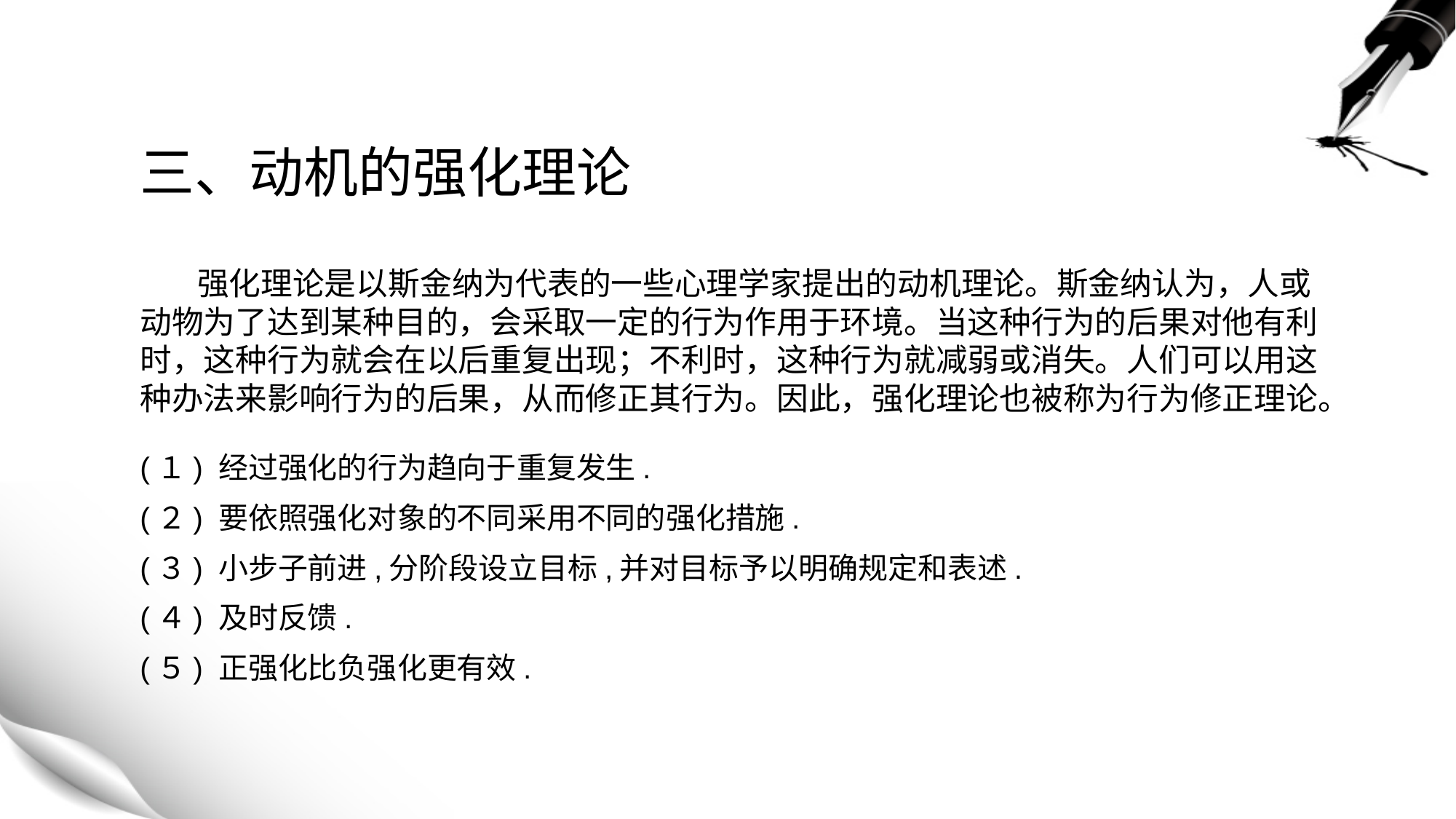

# 三、动机的强化理论
       强化理论是以斯金纳为代表的一些心理学家提出的动机理论。斯金纳认为，人或动物为了达到某种目的，会采取一定的行为作用于环境。当这种行为的后果对他有利时，这种行为就会在以后重复出现；不利时，这种行为就减弱或消失。人们可以用这种办法来影响行为的后果，从而修正其行为。因此，强化理论也被称为行为修正理论。
(１) 经过强化的行为趋向于重复发生.
(２) 要依照强化对象的不同采用不同的强化措施.
(３) 小步子前进,分阶段设立目标,并对目标予以明确规定和表述.
(４) 及时反馈.
(５) 正强化比负强化更有效.